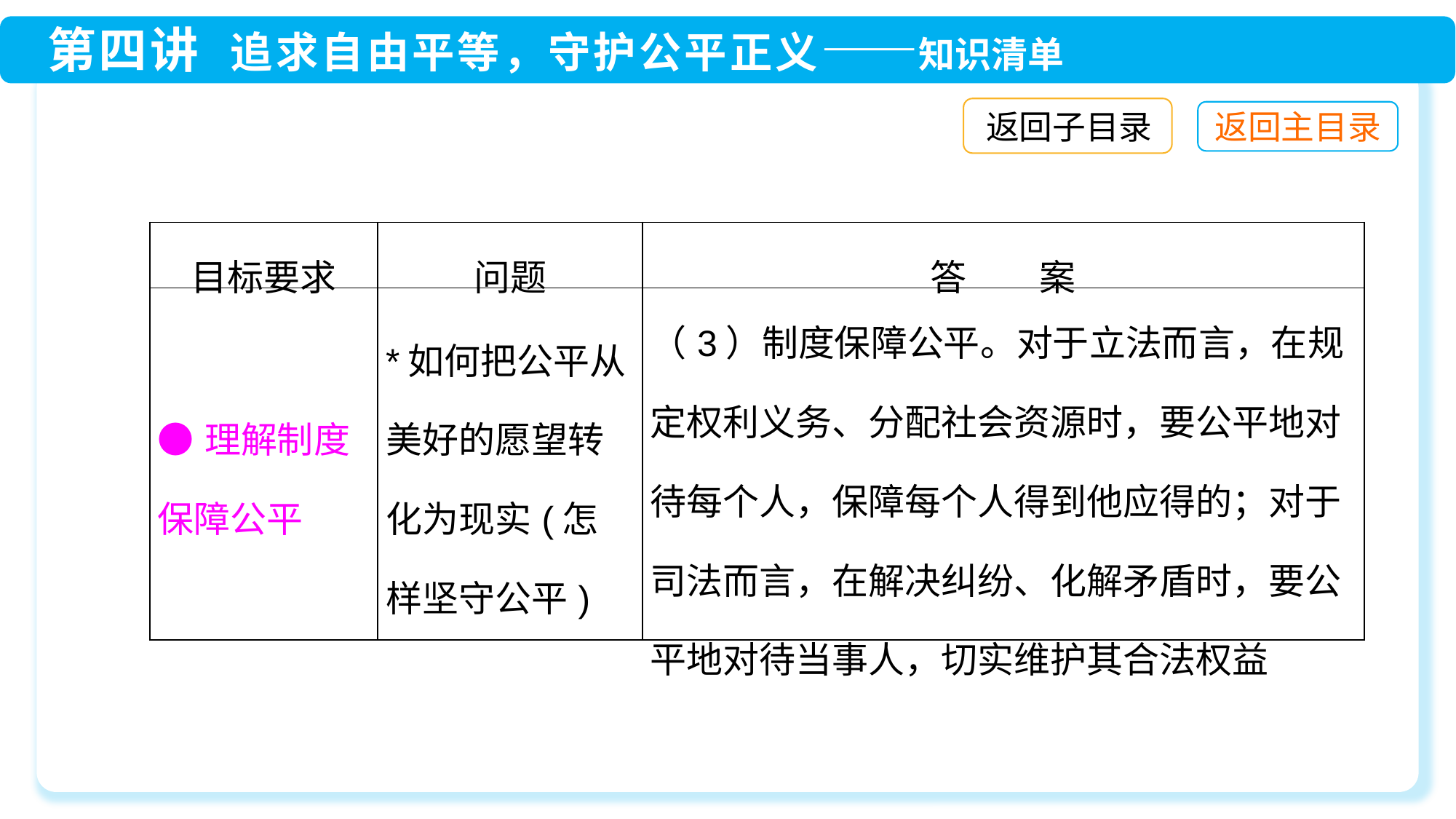

返回子目录
| 目标要求 | 问题 | 答　　案 |
| --- | --- | --- |
| ●理解制度保障公平 | \*如何把公平从美好的愿望转化为现实(怎样坚守公平) | （3）制度保障公平。对于立法而言，在规定权利义务、分配社会资源时，要公平地对待每个人，保障每个人得到他应得的；对于司法而言，在解决纠纷、化解矛盾时，要公平地对待当事人，切实维护其合法权益 |